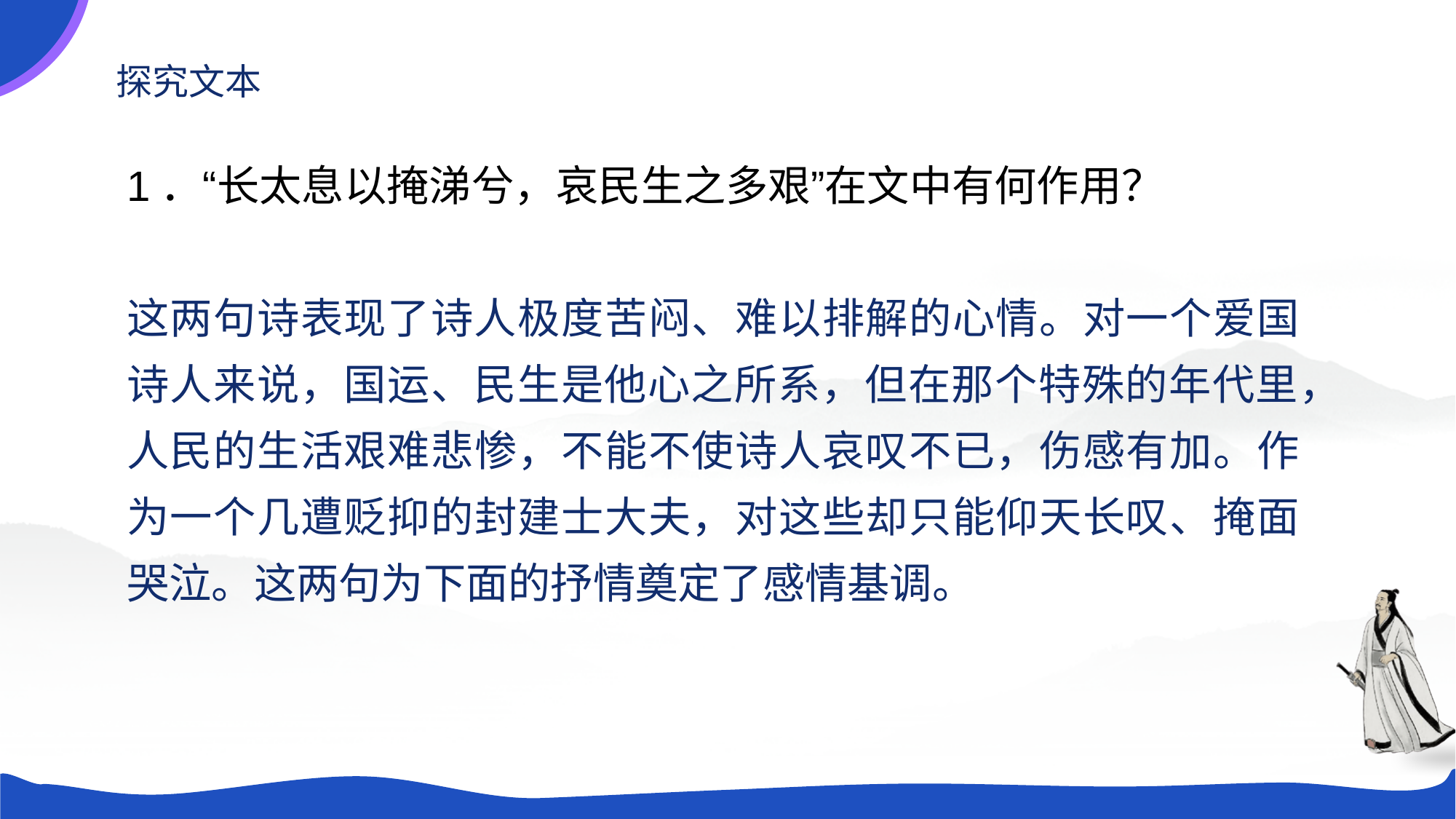

探究文本
1．“长太息以掩涕兮，哀民生之多艰”在文中有何作用？

这两句诗表现了诗人极度苦闷、难以排解的心情。对一个爱国诗人来说，国运、民生是他心之所系，但在那个特殊的年代里，人民的生活艰难悲惨，不能不使诗人哀叹不已，伤感有加。作为一个几遭贬抑的封建士大夫，对这些却只能仰天长叹、掩面哭泣。这两句为下面的抒情奠定了感情基调。